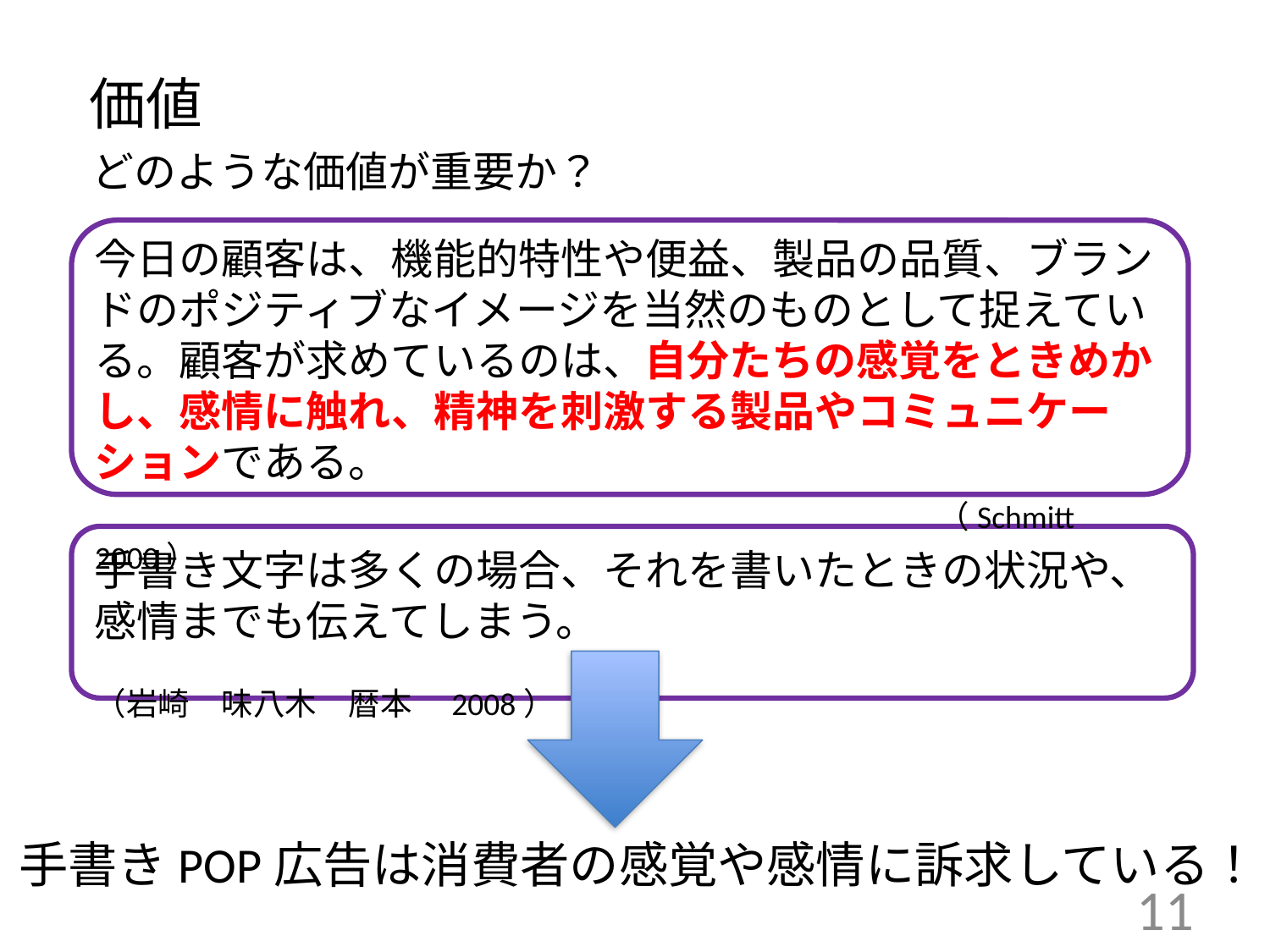

# 価値
どのような価値が重要か？

今日の顧客は、機能的特性や便益、製品の品質、ブランドのポジティブなイメージを当然のものとして捉えている。顧客が求めているのは、自分たちの感覚をときめかし、感情に触れ、精神を刺激する製品やコミュニケーションである。
                                                                                 　  （Schmitt 2000）

手書き文字は多くの場合、それを書いたときの状況や、感情までも伝えてしまう。
　　　　　　　　　　　　　　　　　　　　　　　　　　　　　　　　（岩崎　味八木　暦本　2008）

手書きPOP広告は消費者の感覚や感情に訴求している！
11